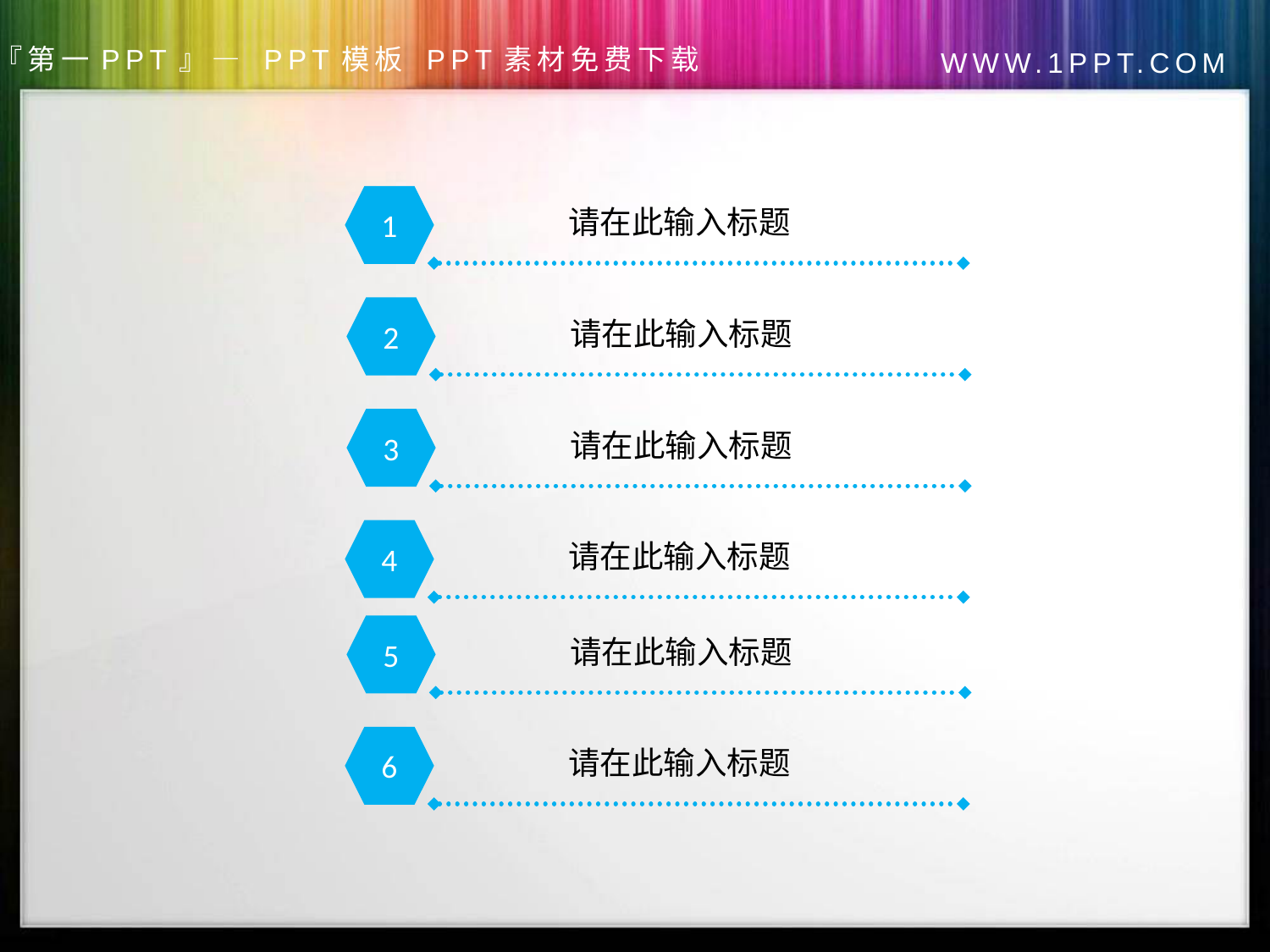

1
请在此输入标题
2
请在此输入标题
3
请在此输入标题
4
请在此输入标题
5
请在此输入标题
6
请在此输入标题